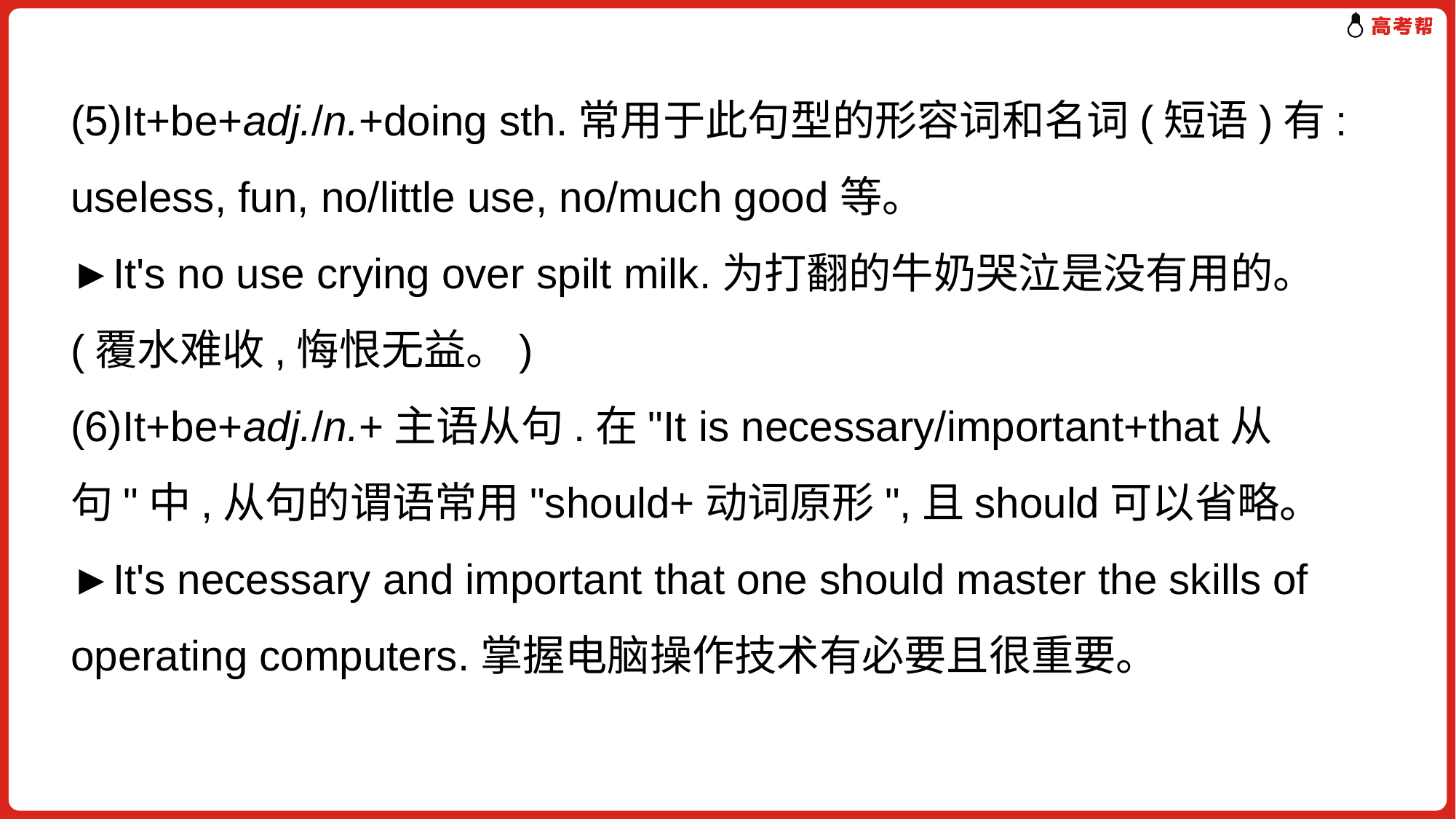

(5)It+be+adj./n.+doing sth.常用于此句型的形容词和名词(短语)有: useless, fun, no/little use, no/much good等。
►It's no use crying over spilt milk.为打翻的牛奶哭泣是没有用的。(覆水难收,悔恨无益。)
(6)It+be+adj./n.+主语从句.在"It is necessary/important+that从句"中,从句的谓语常用"should+动词原形",且should可以省略。
►It's necessary and important that one should master the skills of operating computers.掌握电脑操作技术有必要且很重要。